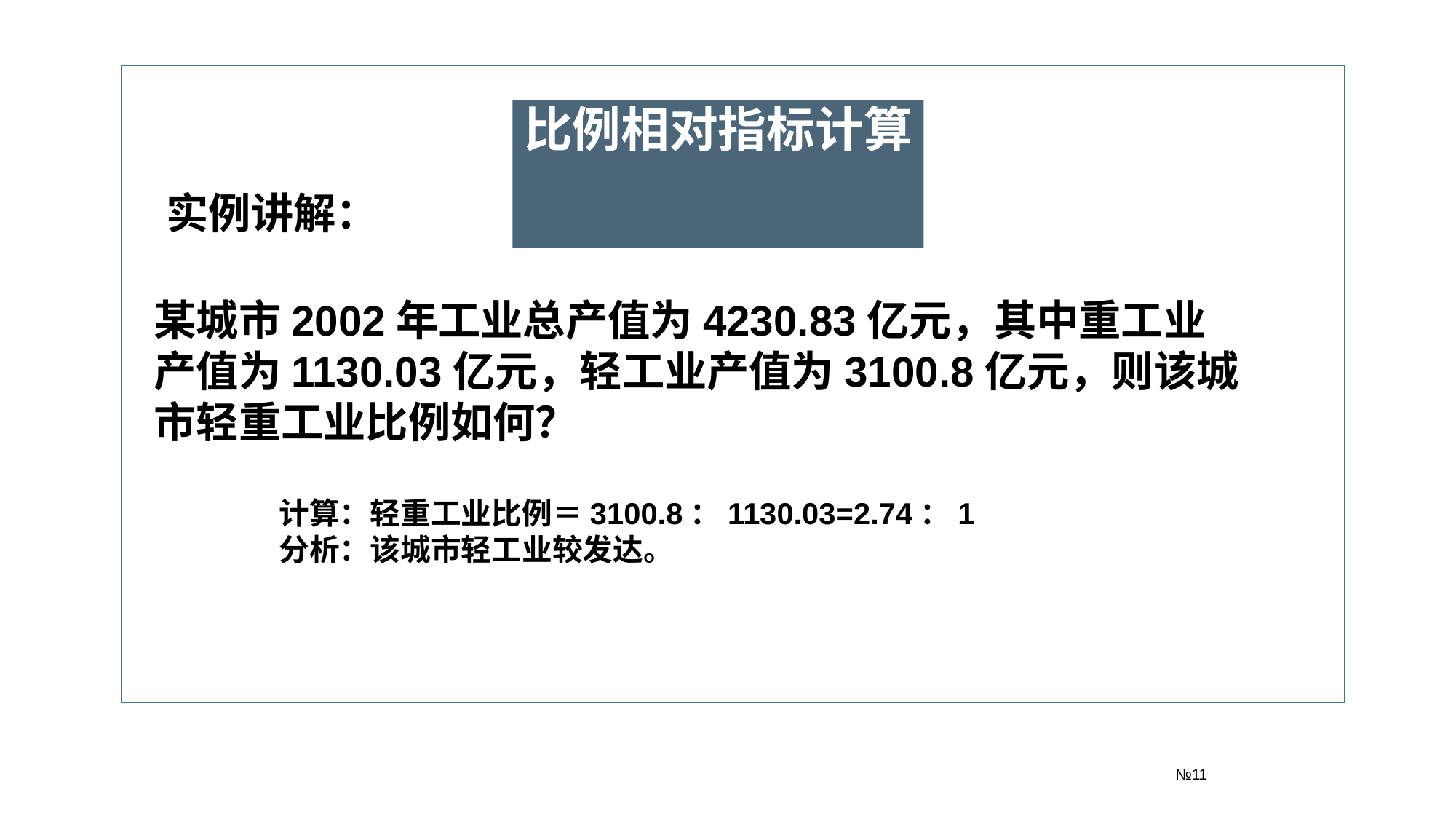

№11
比例相对指标计算
    实例讲解：
某城市2002年工业总产值为4230.83亿元，其中重工业产值为1130.03亿元，轻工业产值为3100.8亿元，则该城市轻重工业比例如何？

计算：轻重工业比例＝3100.8：1130.03=2.74：1
分析：该城市轻工业较发达。